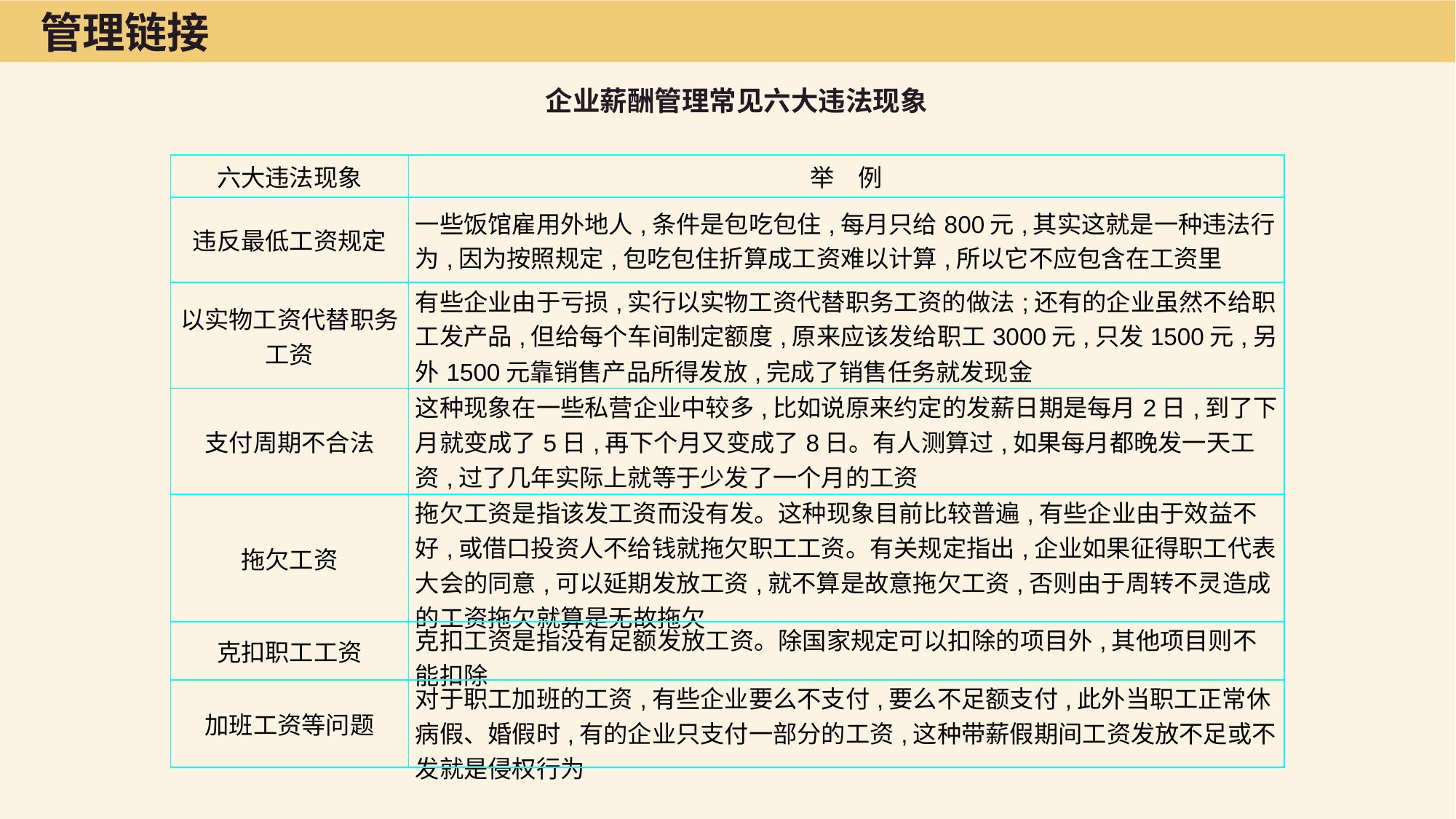

管理链接
企业薪酬管理常见六大违法现象
| 六大违法现象 | 举　例 |
| --- | --- |
| 违反最低工资规定 | 一些饭馆雇用外地人,条件是包吃包住,每月只给800元,其实这就是一种违法行为,因为按照规定,包吃包住折算成工资难以计算,所以它不应包含在工资里 |
| 以实物工资代替职务工资 | 有些企业由于亏损,实行以实物工资代替职务工资的做法;还有的企业虽然不给职工发产品,但给每个车间制定额度,原来应该发给职工3000元,只发1500元,另外1500元靠销售产品所得发放,完成了销售任务就发现金 |
| 支付周期不合法 | 这种现象在一些私营企业中较多,比如说原来约定的发薪日期是每月2日,到了下月就变成了5日,再下个月又变成了8日。有人测算过,如果每月都晚发一天工资,过了几年实际上就等于少发了一个月的工资 |
| 拖欠工资 | 拖欠工资是指该发工资而没有发。这种现象目前比较普遍,有些企业由于效益不好,或借口投资人不给钱就拖欠职工工资。有关规定指出,企业如果征得职工代表大会的同意,可以延期发放工资,就不算是故意拖欠工资,否则由于周转不灵造成的工资拖欠就算是无故拖欠 |
| 克扣职工工资 | 克扣工资是指没有足额发放工资。除国家规定可以扣除的项目外,其他项目则不能扣除 |
| 加班工资等问题 | 对于职工加班的工资,有些企业要么不支付,要么不足额支付,此外当职工正常休病假、婚假时,有的企业只支付一部分的工资,这种带薪假期间工资发放不足或不发就是侵权行为 |